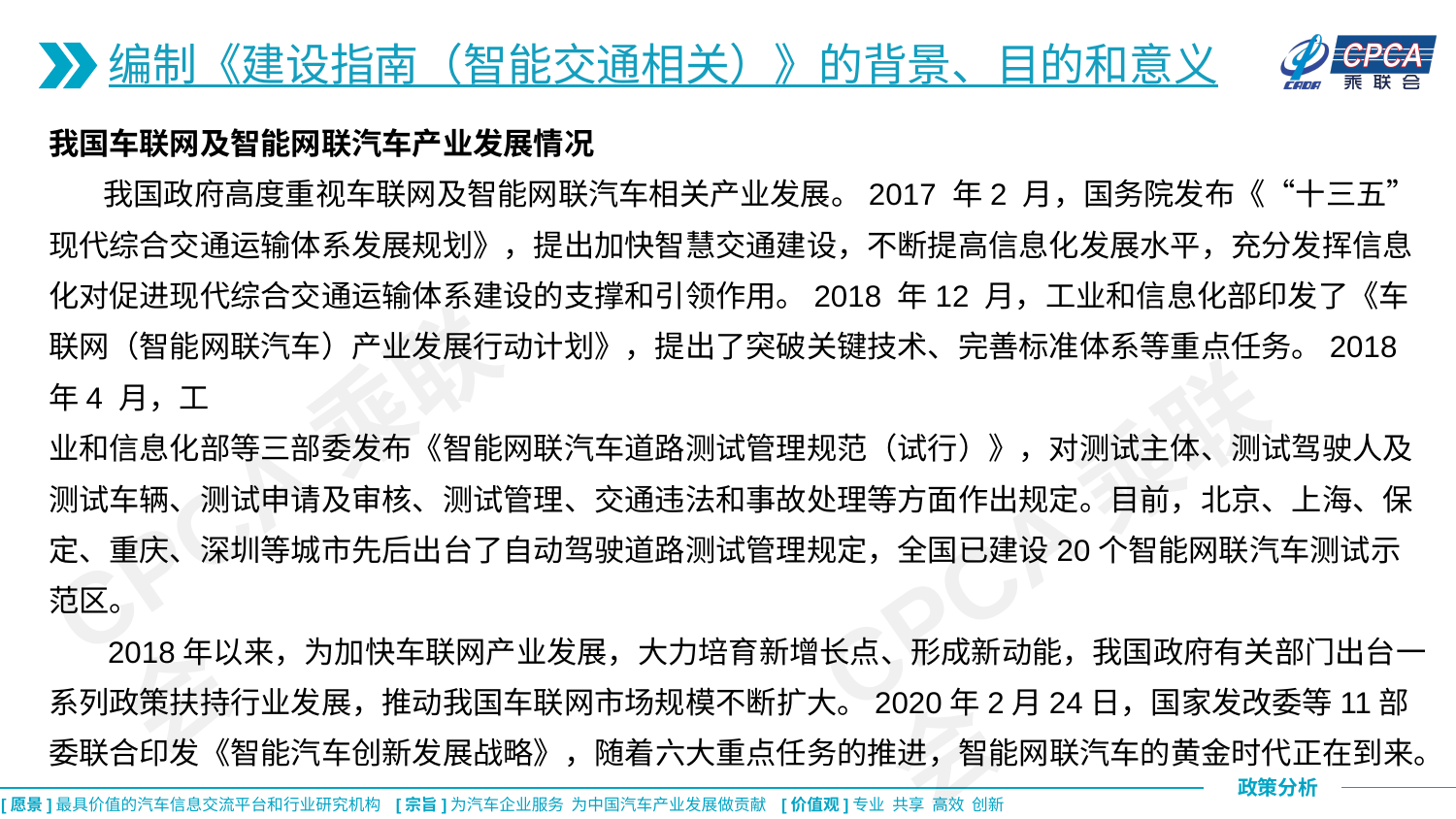

编制《建设指南（智能交通相关）》的背景、目的和意义
我国车联网及智能网联汽车产业发展情况
       我国政府高度重视车联网及智能网联汽车相关产业发展。2017 年2 月，国务院发布《“十三五”现代综合交通运输体系发展规划》，提出加快智慧交通建设，不断提高信息化发展水平，充分发挥信息化对促进现代综合交通运输体系建设的支撑和引领作用。2018 年12 月，工业和信息化部印发了《车联网（智能网联汽车）产业发展行动计划》，提出了突破关键技术、完善标准体系等重点任务。2018 年4 月，工
业和信息化部等三部委发布《智能网联汽车道路测试管理规范（试行）》，对测试主体、测试驾驶人及测试车辆、测试申请及审核、测试管理、交通违法和事故处理等方面作出规定。目前，北京、上海、保定、重庆、深圳等城市先后出台了自动驾驶道路测试管理规定，全国已建设20个智能网联汽车测试示范区。
       2018年以来，为加快车联网产业发展，大力培育新增长点、形成新动能，我国政府有关部门出台一系列政策扶持行业发展，推动我国车联网市场规模不断扩大。2020年2月24日，国家发改委等11部委联合印发《智能汽车创新发展战略》，随着六大重点任务的推进，智能网联汽车的黄金时代正在到来。
CPCA乘联会
CPCA乘联会